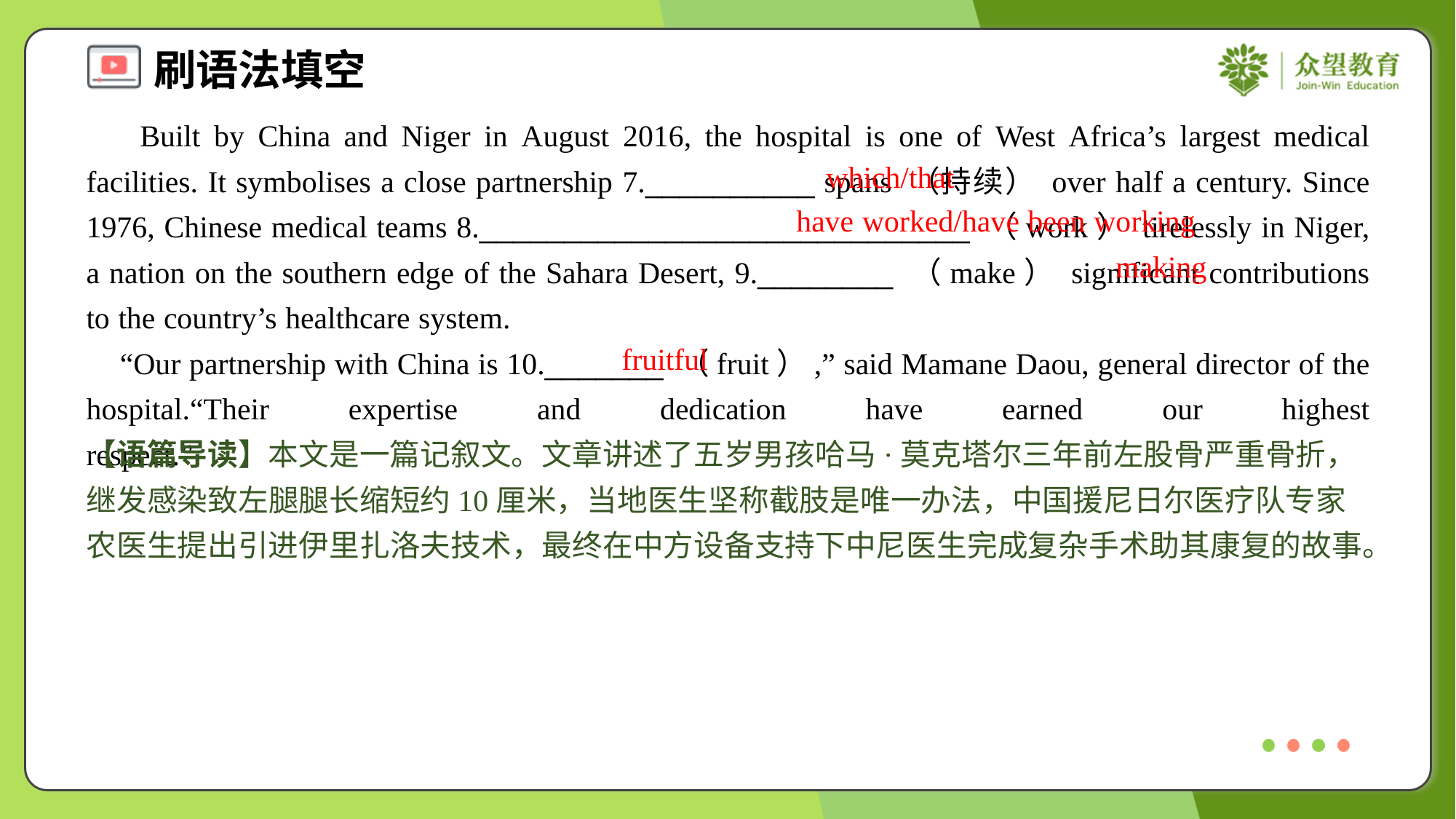

Built by China and Niger in August 2016, the hospital is one of West Africa’s largest medical facilities. It symbolises a close partnership 7.__________ spans （持续） over half a century. Since 1976, Chinese medical teams 8._____________________________ （work） tirelessly in Niger, a nation on the southern edge of the Sahara Desert, 9.________ （make） significant contributions to the country’s healthcare system.
    “Our partnership with China is 10._______ （fruit）,” said Mamane Daou, general director of the hospital.“Their expertise and dedication have earned our highest respect.”#1.5
which/that
have worked/have been working
making
fruitful
【语篇导读】本文是一篇记叙文。文章讲述了五岁男孩哈马·莫克塔尔三年前左股骨严重骨折，继发感染致左腿腿长缩短约10厘米，当地医生坚称截肢是唯一办法，中国援尼日尔医疗队专家农医生提出引进伊里扎洛夫技术，最终在中方设备支持下中尼医生完成复杂手术助其康复的故事。